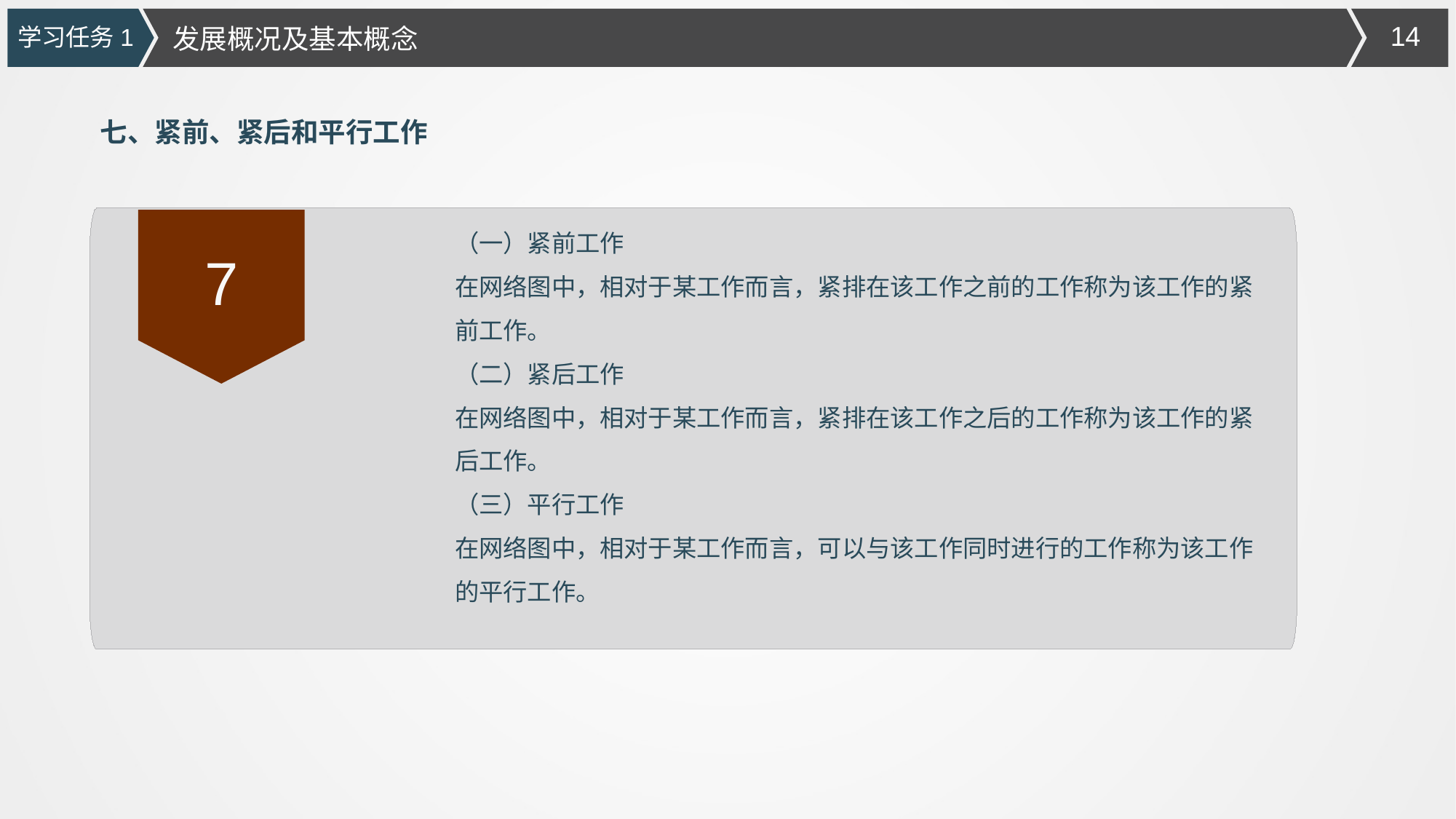

发展概况及基本概念
学习任务1
七、紧前、紧后和平行工作

（一）紧前工作
在网络图中，相对于某工作而言，紧排在该工作之前的工作称为该工作的紧前工作。
（二）紧后工作
在网络图中，相对于某工作而言，紧排在该工作之后的工作称为该工作的紧后工作。
（三）平行工作
在网络图中，相对于某工作而言，可以与该工作同时进行的工作称为该工作的平行工作。

7